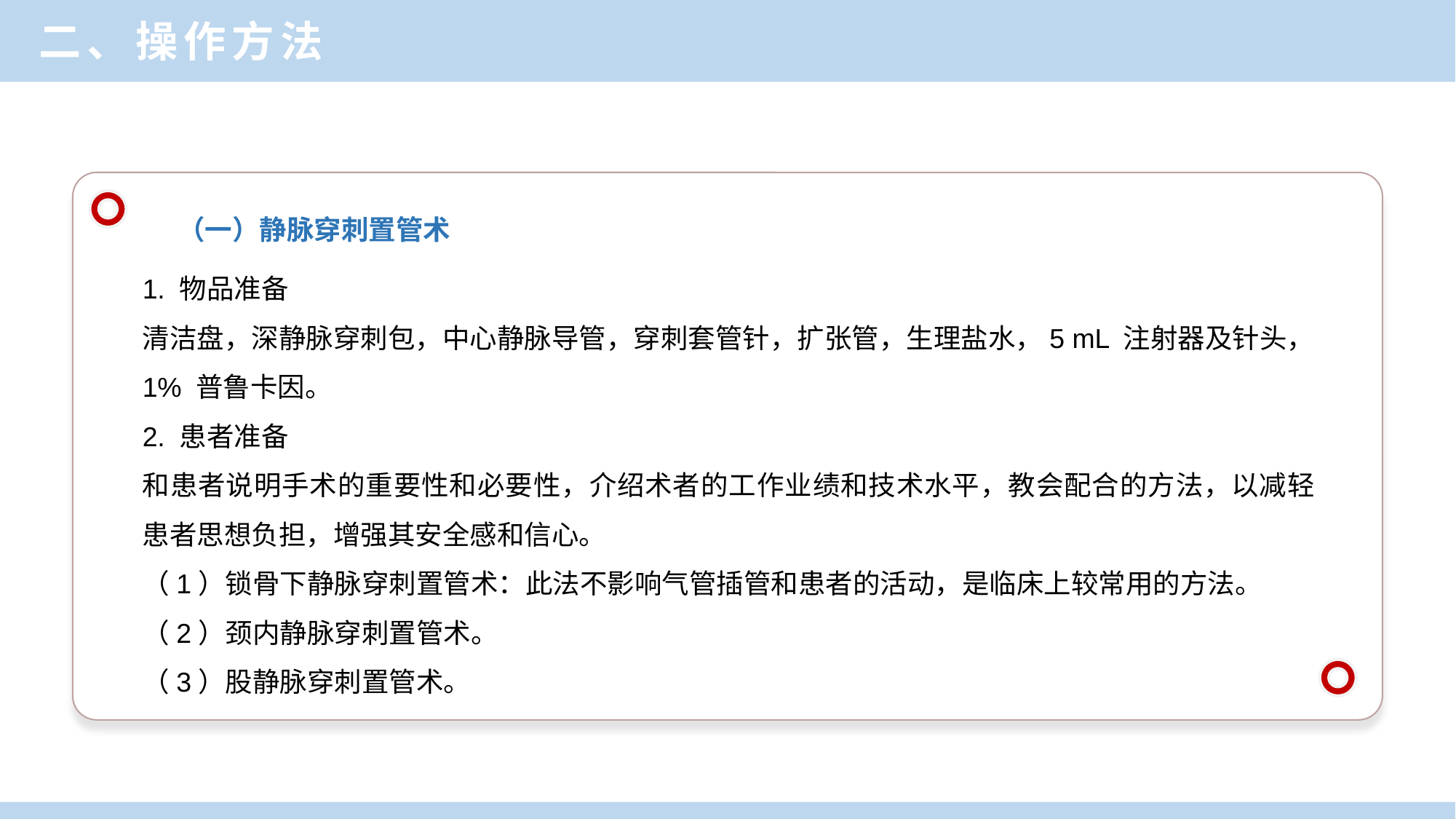

二、操作方法

（一）静脉穿刺置管术
1. 物品准备
清洁盘，深静脉穿刺包，中心静脉导管，穿刺套管针，扩张管，生理盐水，5 mL 注射器及针头，1% 普鲁卡因。
2. 患者准备
和患者说明手术的重要性和必要性，介绍术者的工作业绩和技术水平，教会配合的方法，以减轻患者思想负担，增强其安全感和信心。
（1）锁骨下静脉穿刺置管术：此法不影响气管插管和患者的活动，是临床上较常用的方法。
（2）颈内静脉穿刺置管术。
（3）股静脉穿刺置管术。